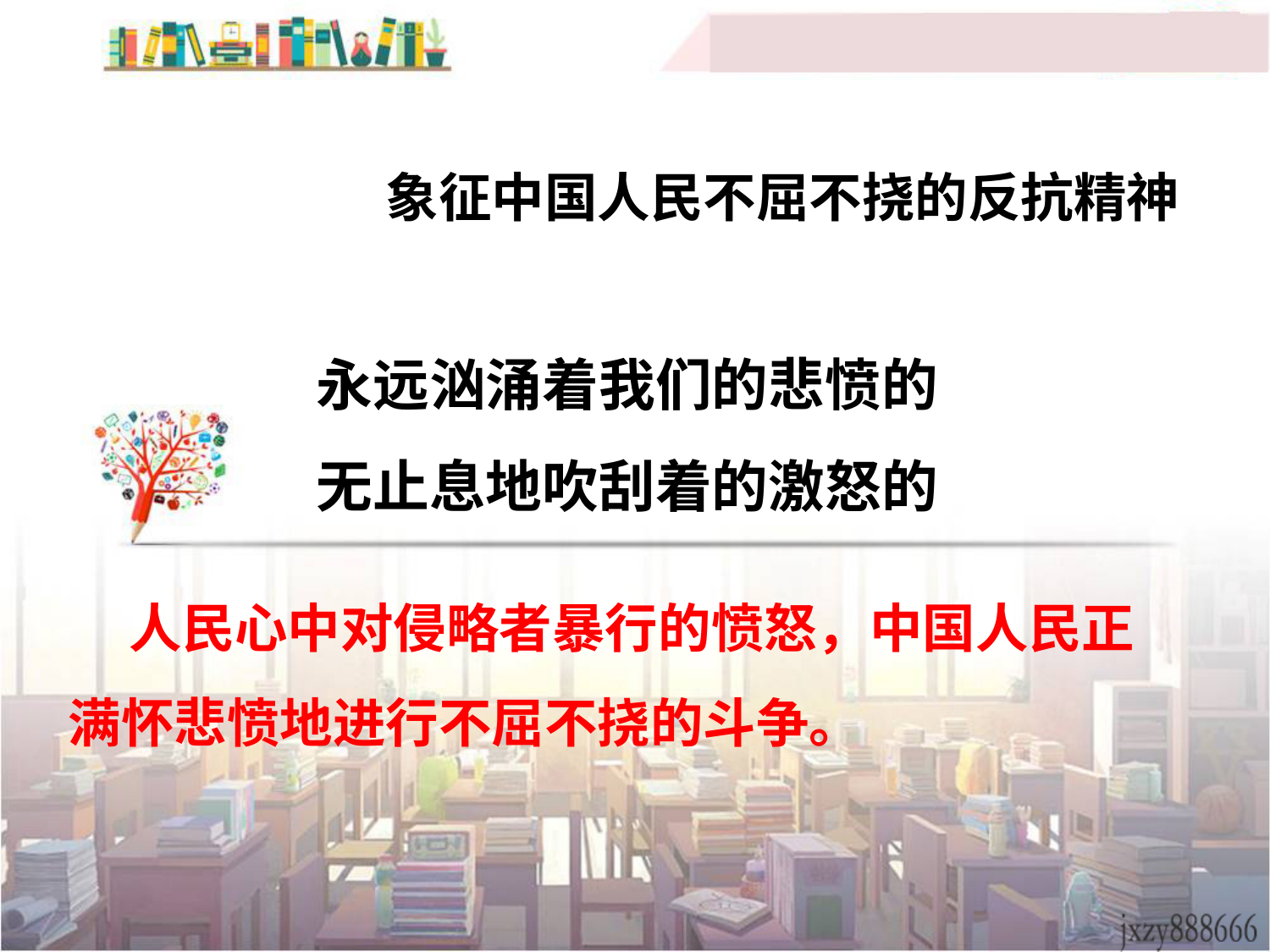

象征中国人民不屈不挠的反抗精神
河流、风
永远汹涌着我们的悲愤的
无止息地吹刮着的激怒的
    人民心中对侵略者暴行的愤怒，中国人民正满怀悲愤地进行不屈不挠的斗争。